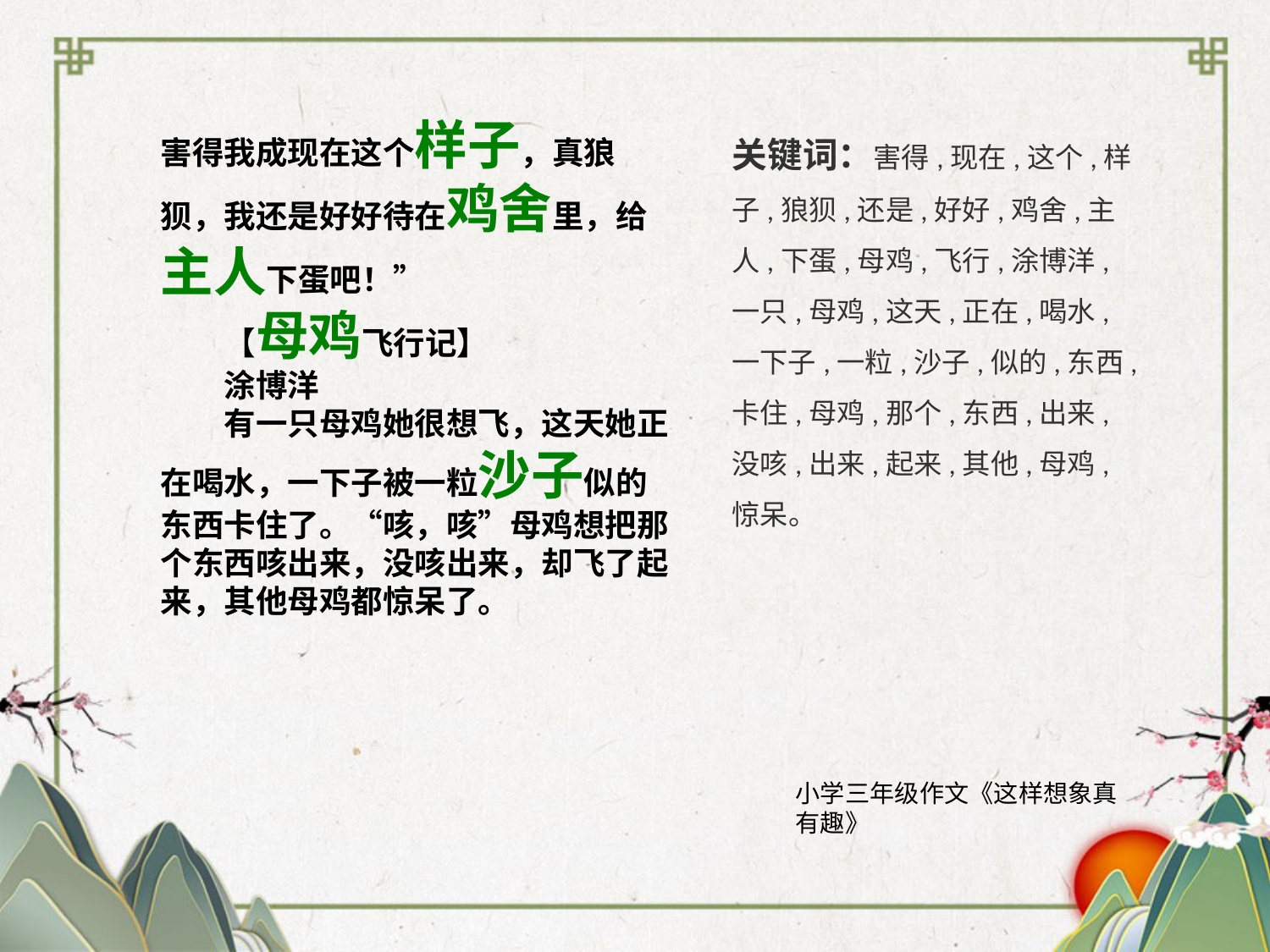

害得我成现在这个样子，真狼狈，我还是好好待在鸡舍里，给主人下蛋吧！”
　　【母鸡飞行记】
　　涂博洋
　　有一只母鸡她很想飞，这天她正在喝水，一下子被一粒沙子似的东西卡住了。“咳，咳”母鸡想把那个东西咳出来，没咳出来，却飞了起来，其他母鸡都惊呆了。
关键词：害得,现在,这个,样子,狼狈,还是,好好,鸡舍,主人,下蛋,母鸡,飞行,涂博洋,一只,母鸡,这天,正在,喝水,一下子,一粒,沙子,似的,东西,卡住,母鸡,那个,东西,出来,没咳,出来,起来,其他,母鸡,惊呆。
小学三年级作文《这样想象真有趣》